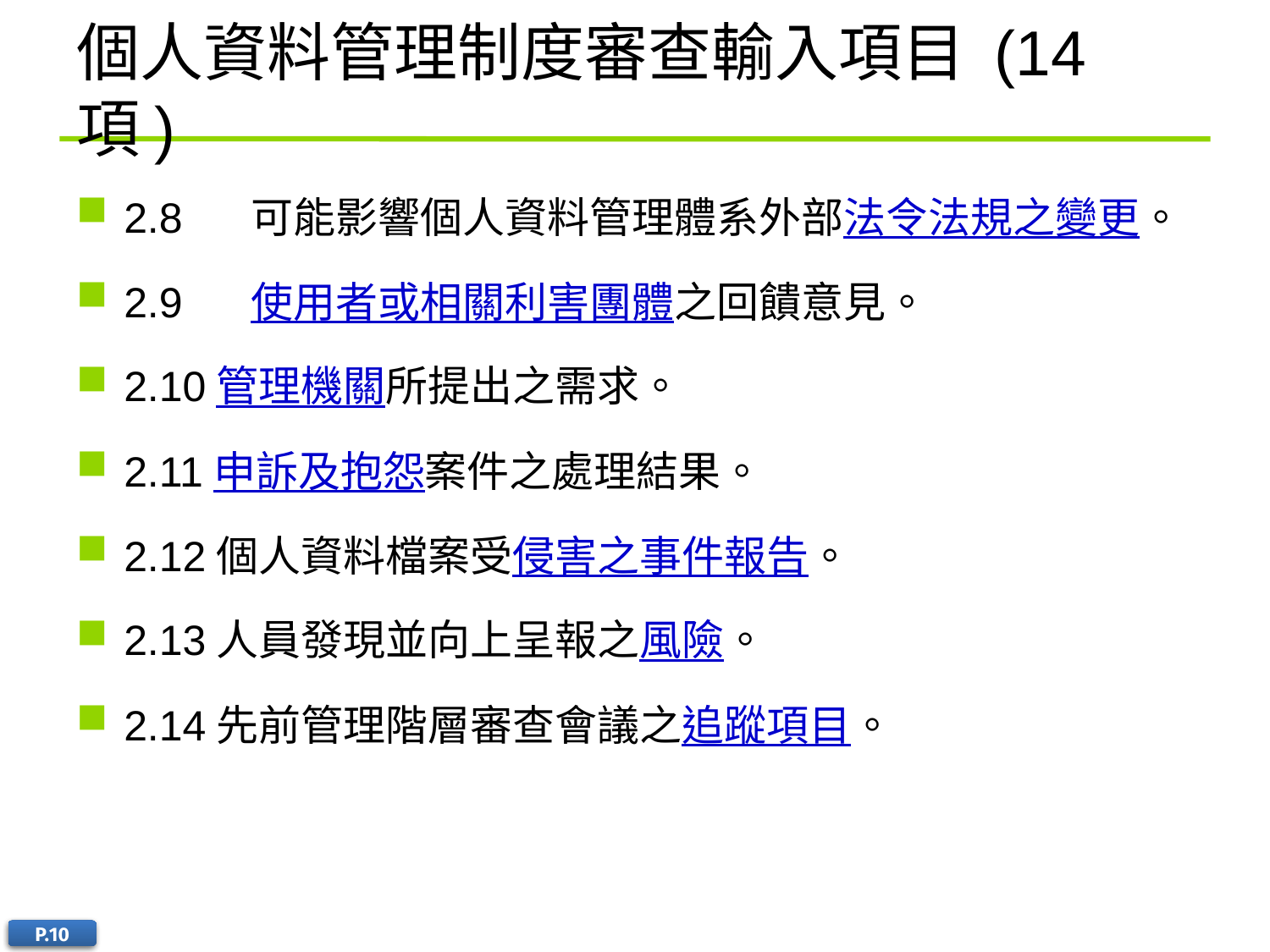

# 個人資料管理制度審查輸入項目 (14項)
2.8	可能影響個人資料管理體系外部法令法規之變更。
2.9	使用者或相關利害團體之回饋意見。
2.10管理機關所提出之需求。
2.11申訴及抱怨案件之處理結果。
2.12個人資料檔案受侵害之事件報告。
2.13人員發現並向上呈報之風險。
2.14先前管理階層審查會議之追蹤項目。